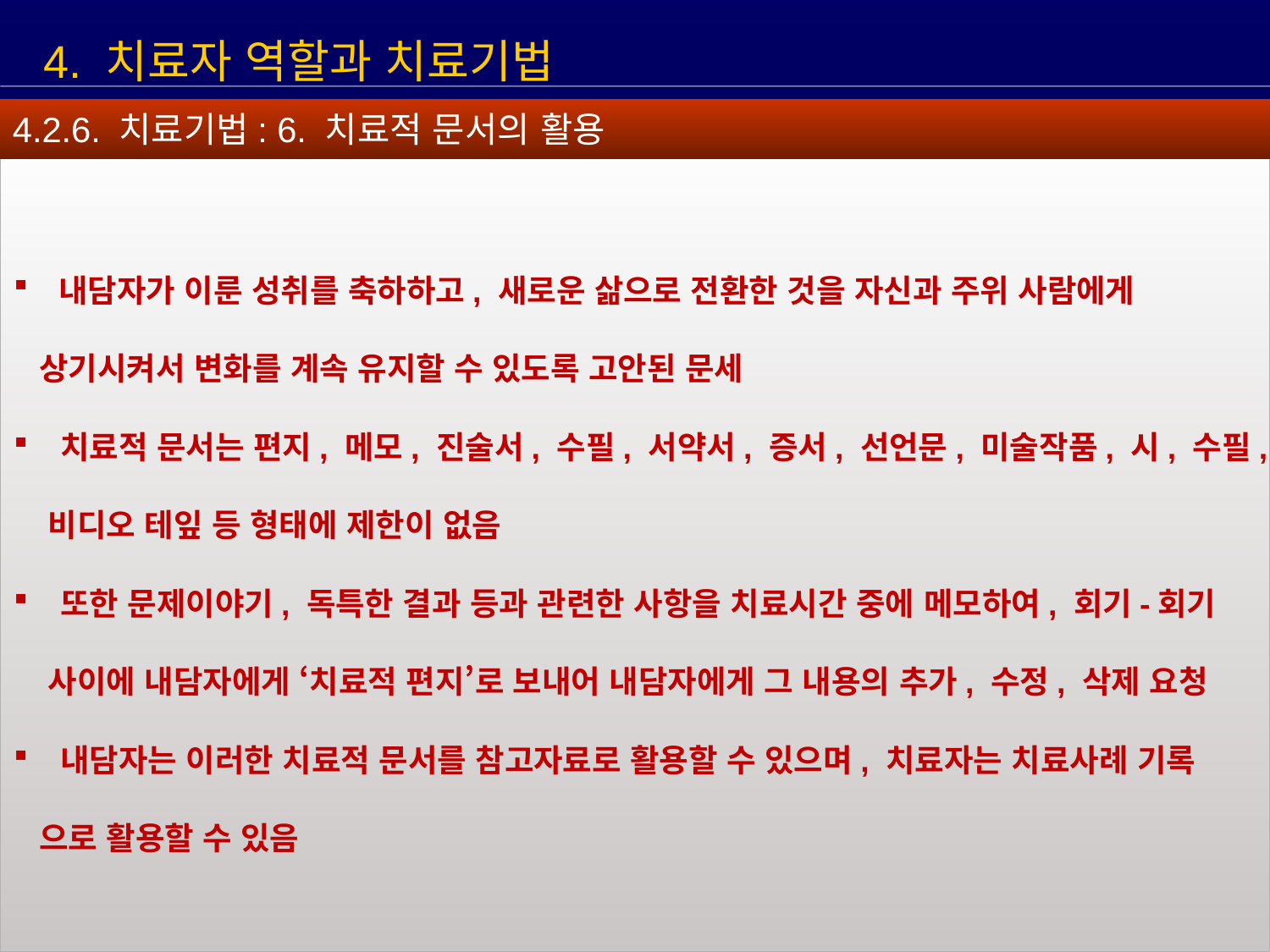

4. 치료자 역할과 치료기법

4.2.6. 치료기법: 6. 치료적 문서의 활용
 내담자가 이룬 성취를 축하하고, 새로운 삶으로 전환한 것을 자신과 주위 사람에게
  상기시켜서 변화를 계속 유지할 수 있도록 고안된 문세
 치료적 문서는 편지, 메모, 진술서, 수필, 서약서, 증서, 선언문, 미술작품, 시, 수필,
   비디오 테잎 등 형태에 제한이 없음
 또한 문제이야기, 독특한 결과 등과 관련한 사항을 치료시간 중에 메모하여, 회기-회기
   사이에 내담자에게 ‘치료적 편지’로 보내어 내담자에게 그 내용의 추가, 수정, 삭제 요청
 내담자는 이러한 치료적 문서를 참고자료로 활용할 수 있으며, 치료자는 치료사례 기록
  으로 활용할 수 있음